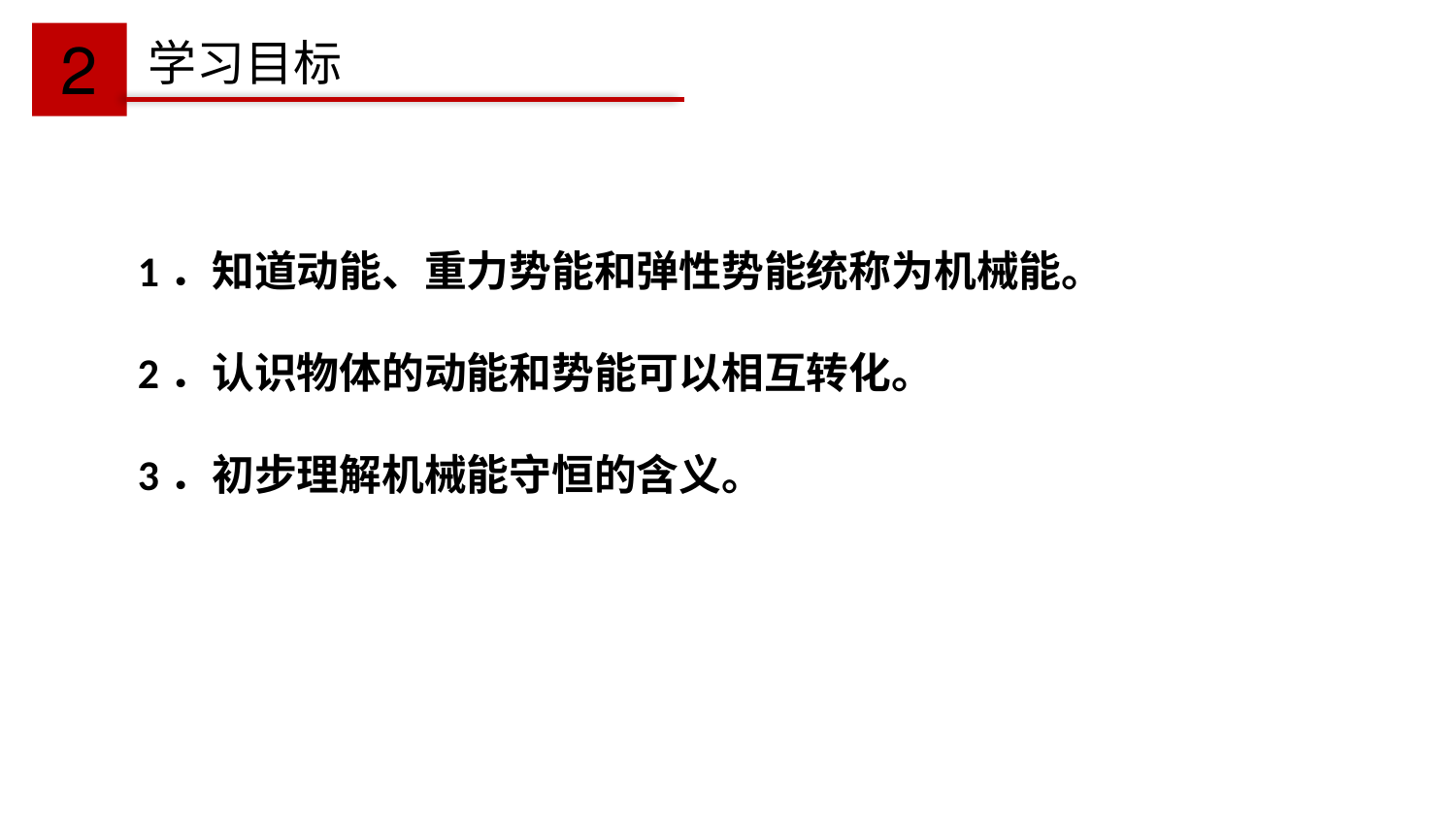

2
学习目标
1．知道动能、重力势能和弹性势能统称为机械能。

2．认识物体的动能和势能可以相互转化。

3．初步理解机械能守恒的含义。